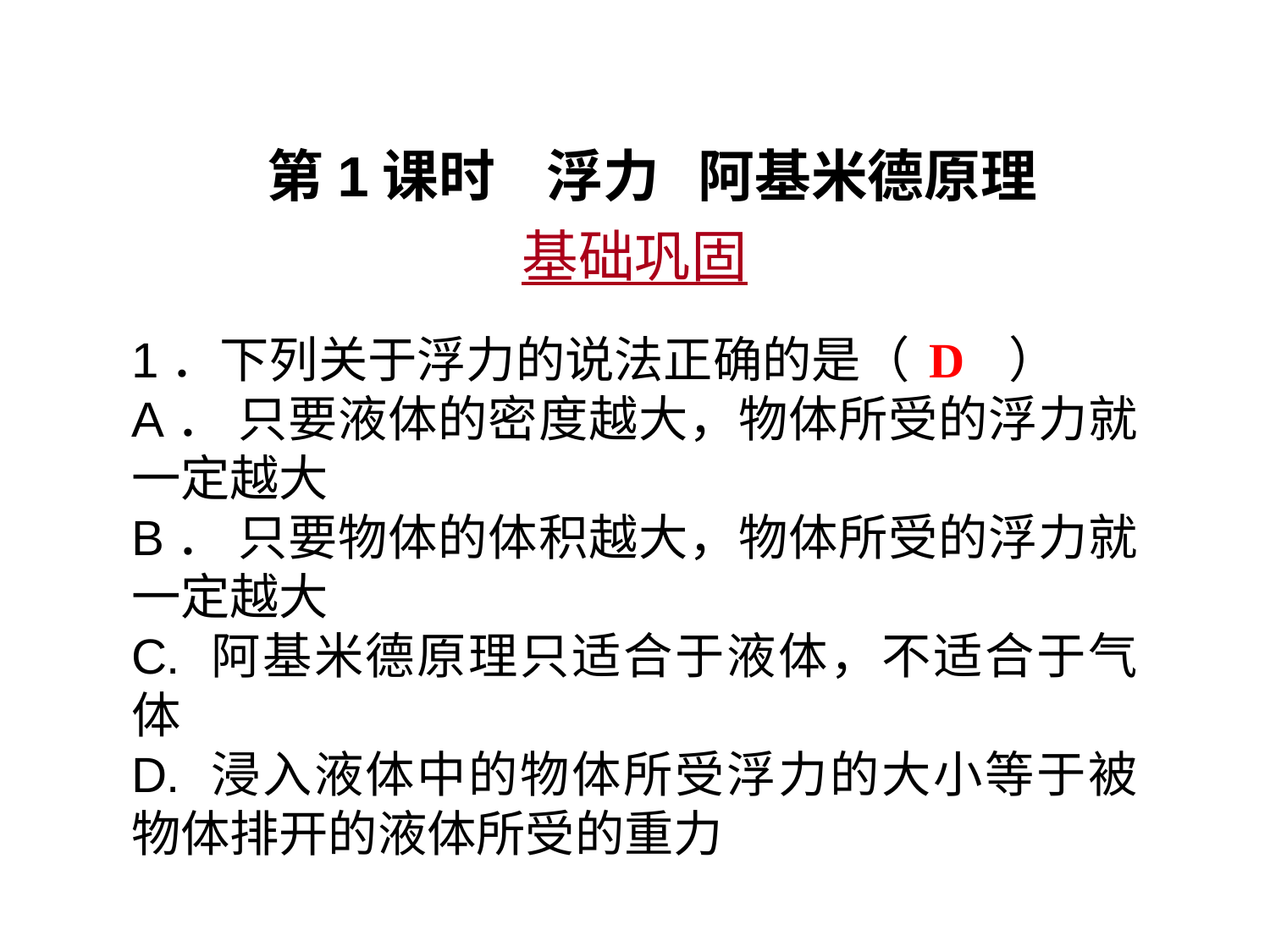

第1课时    浮力   阿基米德原理
基础巩固
1．下列关于浮力的说法正确的是（　　）
A． 只要液体的密度越大，物体所受的浮力就一定越大
B． 只要物体的体积越大，物体所受的浮力就一定越大
C. 阿基米德原理只适合于液体，不适合于气体
D. 浸入液体中的物体所受浮力的大小等于被物体排开的液体所受的重力
D